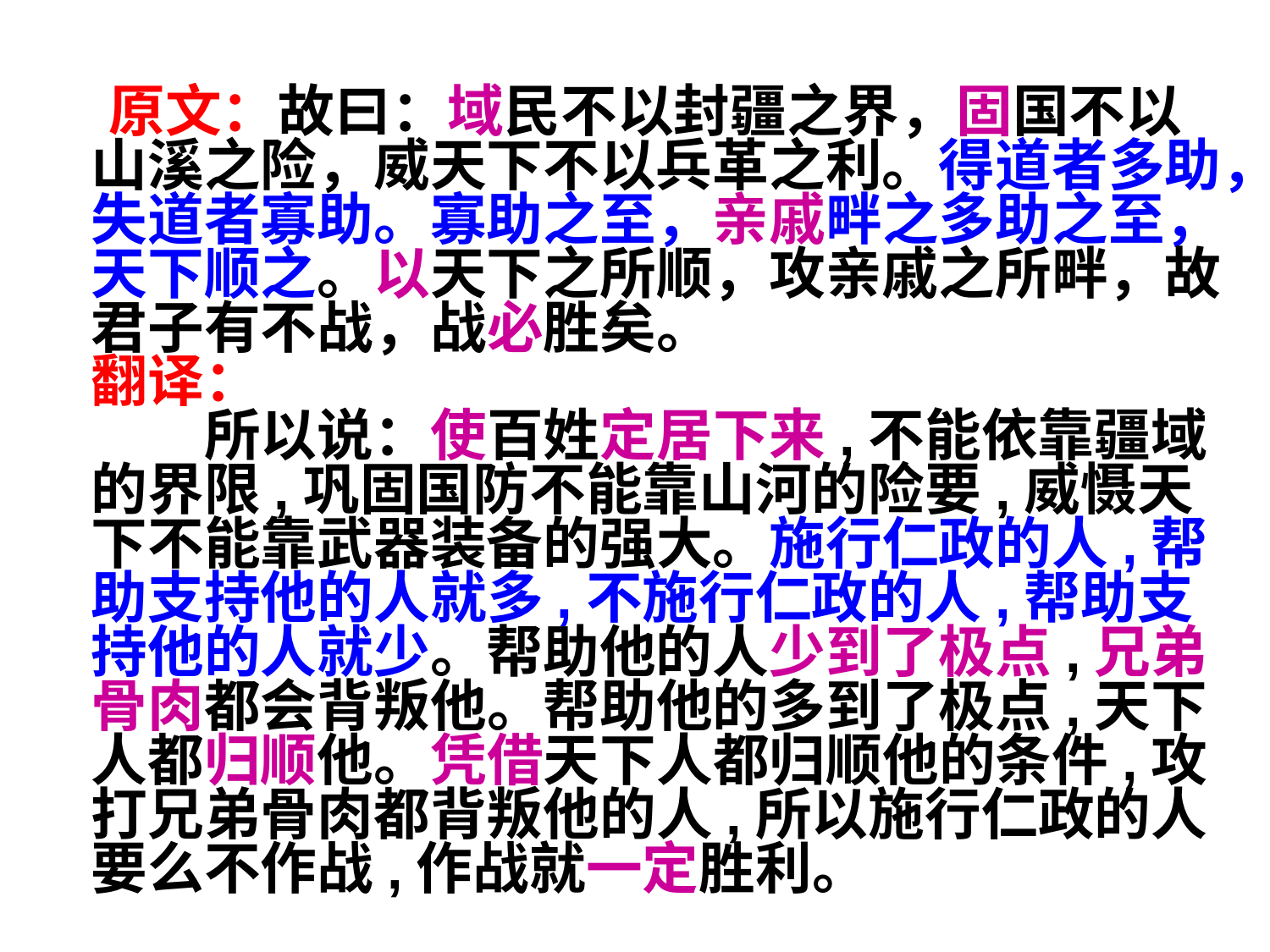

原文：故曰：域民不以封疆之界，固国不以山溪之险，威天下不以兵革之利。得道者多助，失道者寡助。寡助之至，亲戚畔之多助之至，天下顺之。以天下之所顺，攻亲戚之所畔，故君子有不战，战必胜矣。
翻译：　　
　　所以说：使百姓定居下来,不能依靠疆域的界限,巩固国防不能靠山河的险要,威慑天下不能靠武器装备的强大。施行仁政的人,帮助支持他的人就多,不施行仁政的人,帮助支持他的人就少。帮助他的人少到了极点,兄弟骨肉都会背叛他。帮助他的多到了极点,天下人都归顺他。凭借天下人都归顺他的条件,攻打兄弟骨肉都背叛他的人,所以施行仁政的人要么不作战,作战就一定胜利。